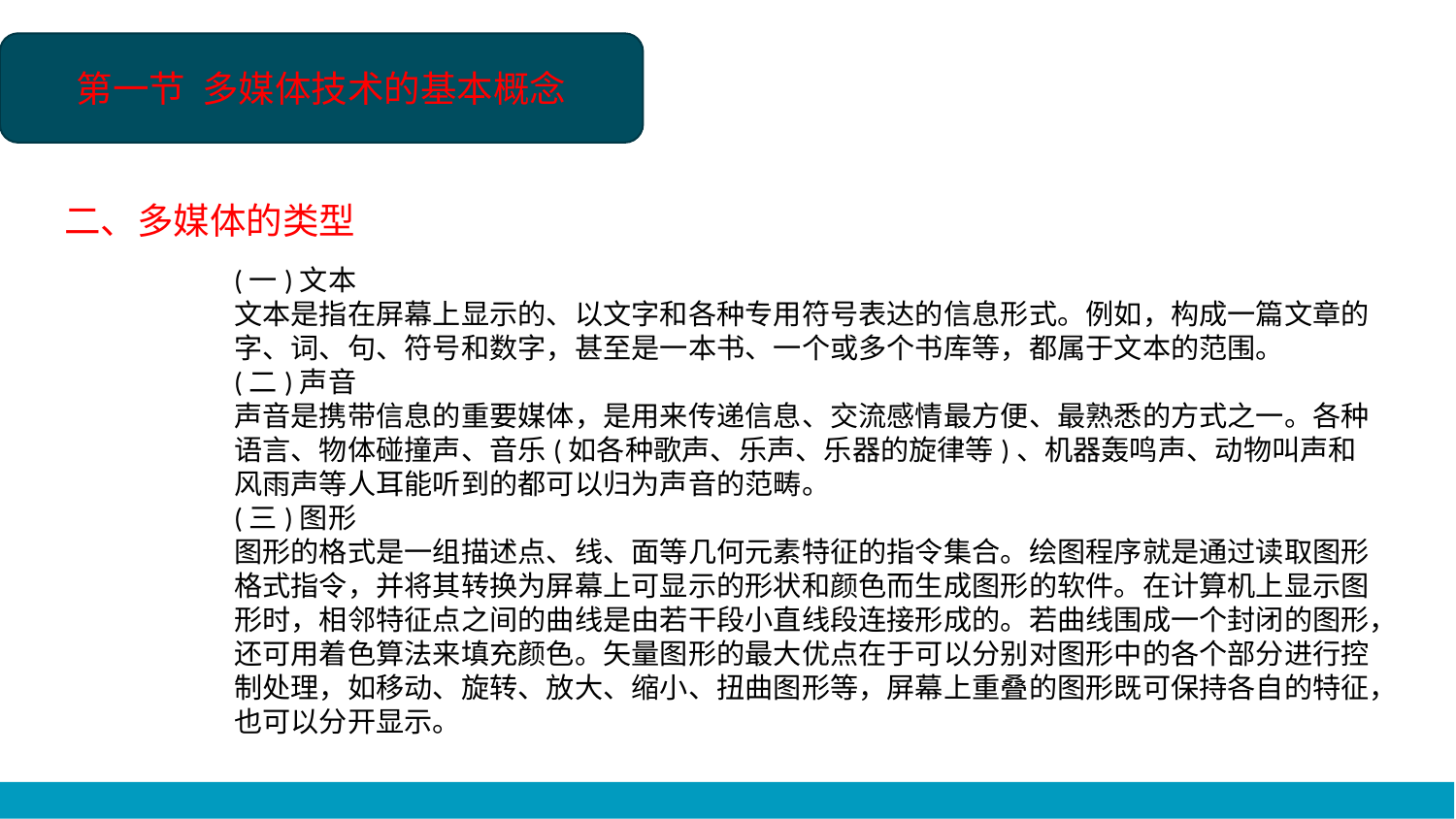

第一节  多媒体技术的基本概念
二、多媒体的类型
(一)文本
文本是指在屏幕上显示的、以文字和各种专用符号表达的信息形式。例如，构成一篇文章的字、词、句、符号和数字，甚至是一本书、一个或多个书库等，都属于文本的范围。
(二)声音
声音是携带信息的重要媒体，是用来传递信息、交流感情最方便、最熟悉的方式之一。各种语言、物体碰撞声、音乐(如各种歌声、乐声、乐器的旋律等)、机器轰鸣声、动物叫声和风雨声等人耳能听到的都可以归为声音的范畴。
(三)图形
图形的格式是一组描述点、线、面等几何元素特征的指令集合。绘图程序就是通过读取图形格式指令，并将其转换为屏幕上可显示的形状和颜色而生成图形的软件。在计算机上显示图形时，相邻特征点之间的曲线是由若干段小直线段连接形成的。若曲线围成一个封闭的图形，还可用着色算法来填充颜色。矢量图形的最大优点在于可以分别对图形中的各个部分进行控制处理，如移动、旋转、放大、缩小、扭曲图形等，屏幕上重叠的图形既可保持各自的特征，也可以分开显示。